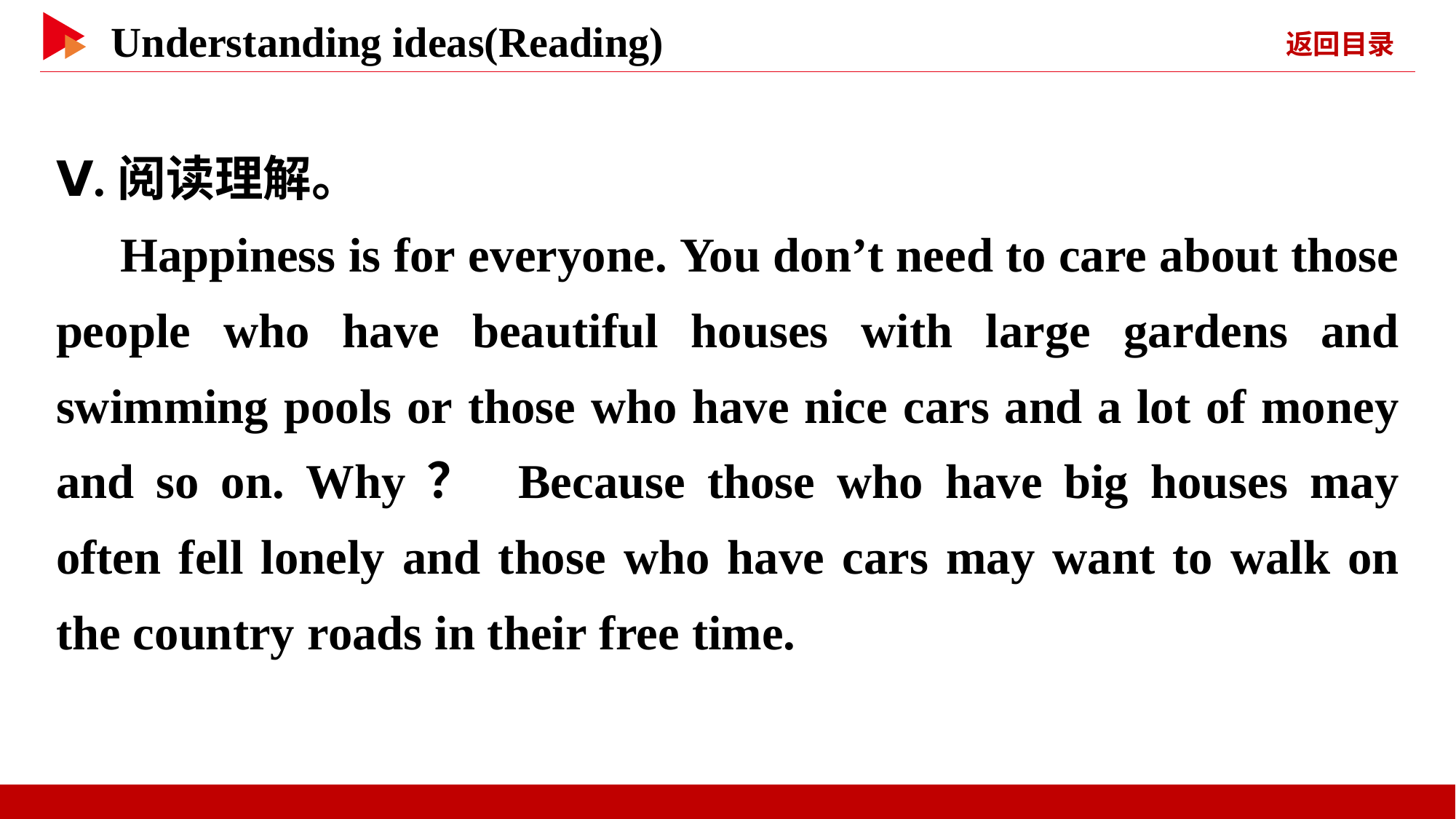

Ⅴ.阅读理解。
Happiness is for everyone. You don’t need to care about those people who have beautiful houses with large gardens and swimming pools or those who have nice cars and a lot of money and so on. Why？ Because those who have big houses may often fell lonely and those who have cars may want to walk on the country roads in their free time.